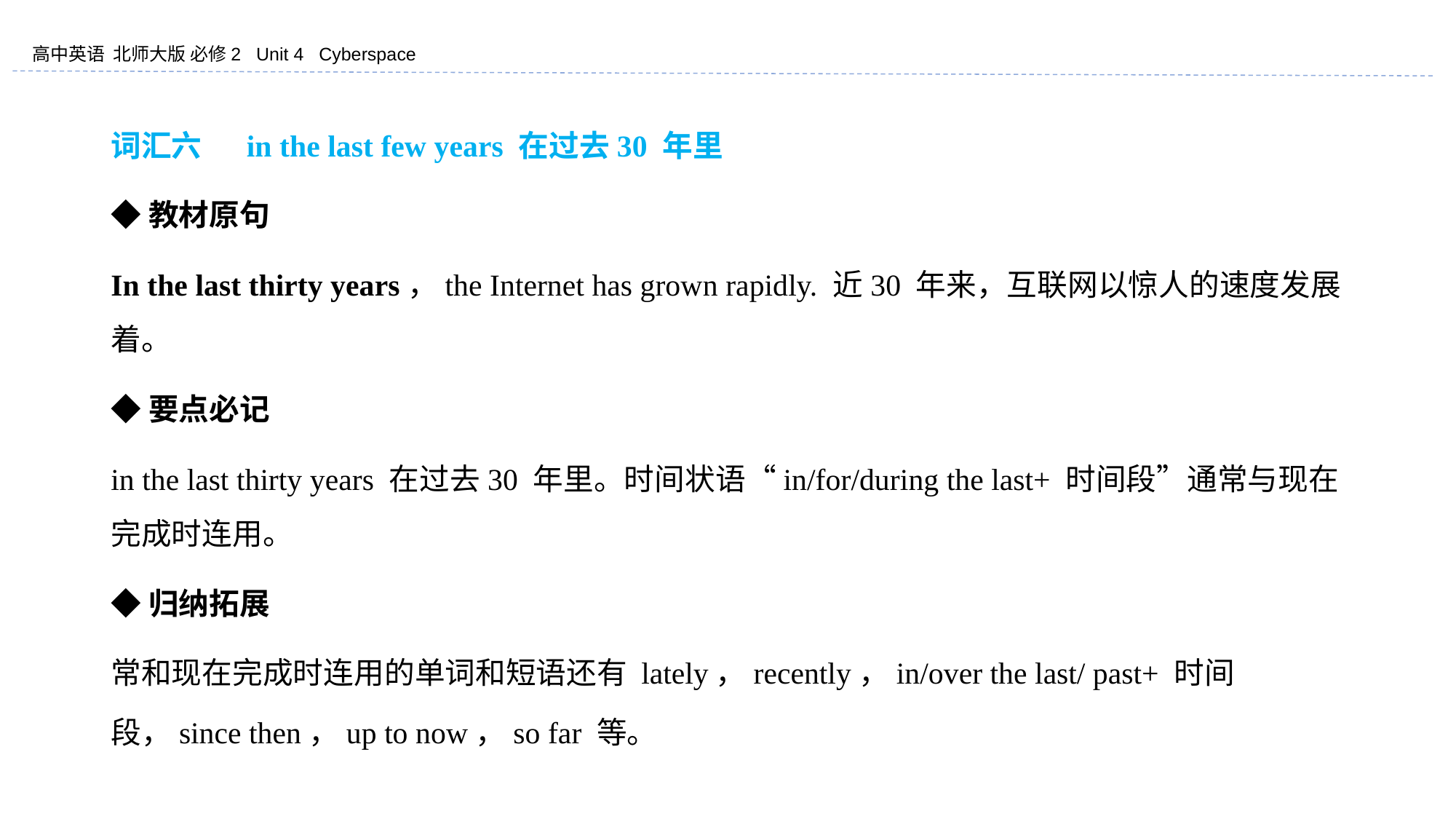

词汇六 　in the last few years 在过去30 年里
◆教材原句
In the last thirty years，the Internet has grown rapidly. 近30 年来，互联网以惊人的速度发展着。
◆要点必记
in the last thirty years 在过去30 年里。时间状语“in/for/during the last+ 时间段”通常与现在完成时连用。
◆归纳拓展
常和现在完成时连用的单词和短语还有 lately，recently，in/over the last/ past+ 时间段，since then，up to now，so far 等。